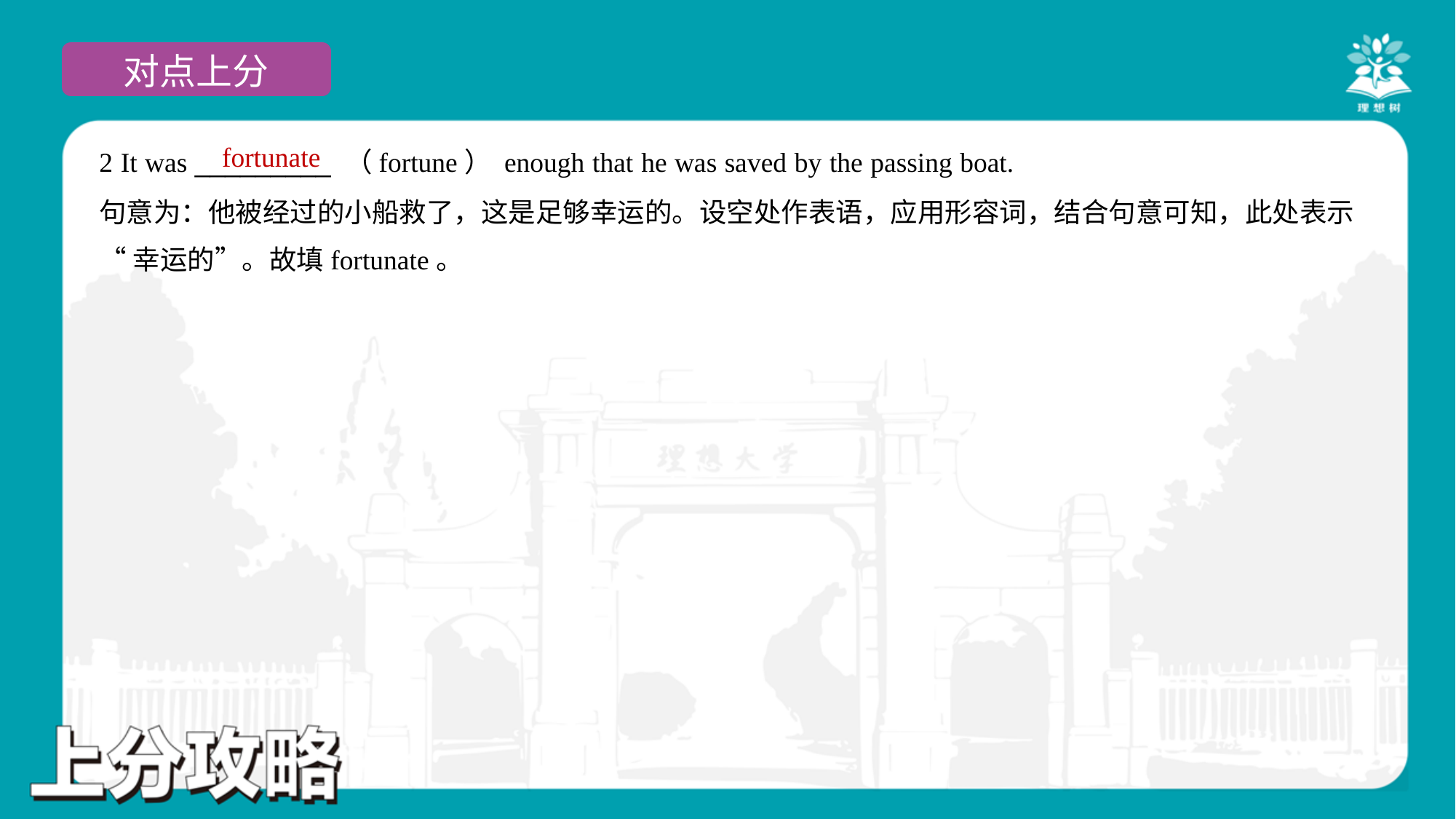

fortunate
2 It was _________ （fortune） enough that he was saved by the passing boat.
句意为：他被经过的小船救了，这是足够幸运的。设空处作表语，应用形容词，结合句意可知，此处表示
“幸运的”。故填fortunate。